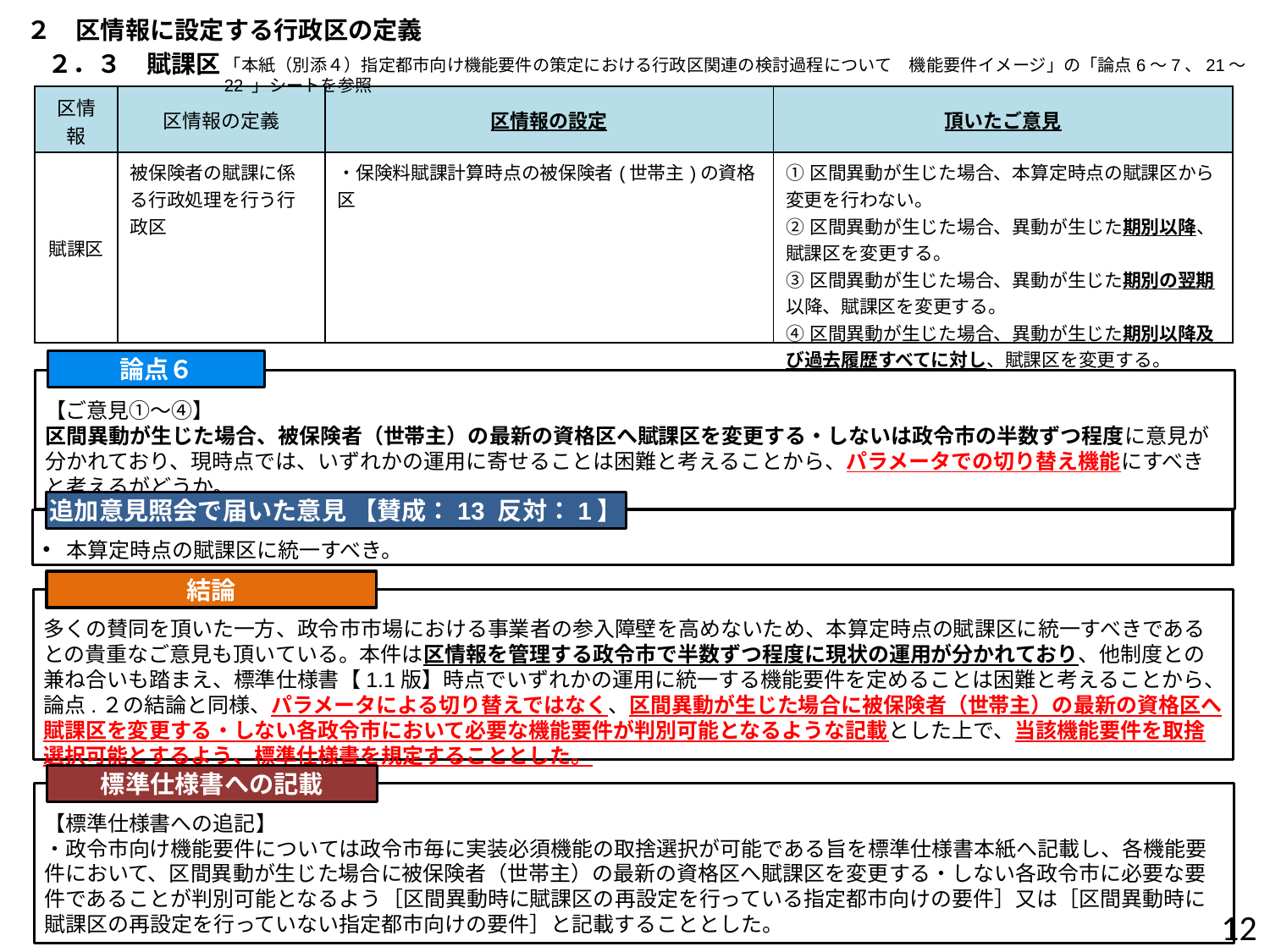

２　区情報に設定する行政区の定義
２．３　賦課区
「本紙（別添４）指定都市向け機能要件の策定における行政区関連の検討過程について　機能要件イメージ」の「論点6～7、21～22 」シートを参照
| 区情報 | 区情報の定義 | 区情報の設定 | 頂いたご意見 |
| --- | --- | --- | --- |
| 賦課区 | 被保険者の賦課に係る行政処理を行う行政区 | ・保険料賦課計算時点の被保険者(世帯主)の資格区 | ①区間異動が生じた場合、本算定時点の賦課区から変更を行わない。 ②区間異動が生じた場合、異動が生じた期別以降、賦課区を変更する。 ③区間異動が生じた場合、異動が生じた期別の翌期以降、賦課区を変更する。 ④区間異動が生じた場合、異動が生じた期別以降及び過去履歴すべてに対し、賦課区を変更する。 |
論点６

【ご意見①～④】
区間異動が生じた場合、被保険者（世帯主）の最新の資格区へ賦課区を変更する・しないは政令市の半数ずつ程度に意見が分かれており、現時点では、いずれかの運用に寄せることは困難と考えることから、パラメータでの切り替え機能にすべきと考えるがどうか。
追加意見照会で届いた意見 【賛成：13 反対：1】

本算定時点の賦課区に統一すべき。
結論

多くの賛同を頂いた一方、政令市市場における事業者の参入障壁を高めないため、本算定時点の賦課区に統一すべきであるとの貴重なご意見も頂いている。本件は区情報を管理する政令市で半数ずつ程度に現状の運用が分かれており、他制度との兼ね合いも踏まえ、標準仕様書【1.1版】時点でいずれかの運用に統一する機能要件を定めることは困難と考えることから、論点.２の結論と同様、パラメータによる切り替えではなく、区間異動が生じた場合に被保険者（世帯主）の最新の資格区へ賦課区を変更する・しない各政令市において必要な機能要件が判別可能となるような記載とした上で、当該機能要件を取捨選択可能とするよう、標準仕様書を規定することとした。
標準仕様書への記載

【標準仕様書への追記】
・政令市向け機能要件については政令市毎に実装必須機能の取捨選択が可能である旨を標準仕様書本紙へ記載し、各機能要件において、区間異動が生じた場合に被保険者（世帯主）の最新の資格区へ賦課区を変更する・しない各政令市に必要な要件であることが判別可能となるよう［区間異動時に賦課区の再設定を行っている指定都市向けの要件］又は［区間異動時に賦課区の再設定を行っていない指定都市向けの要件］と記載することとした。
12